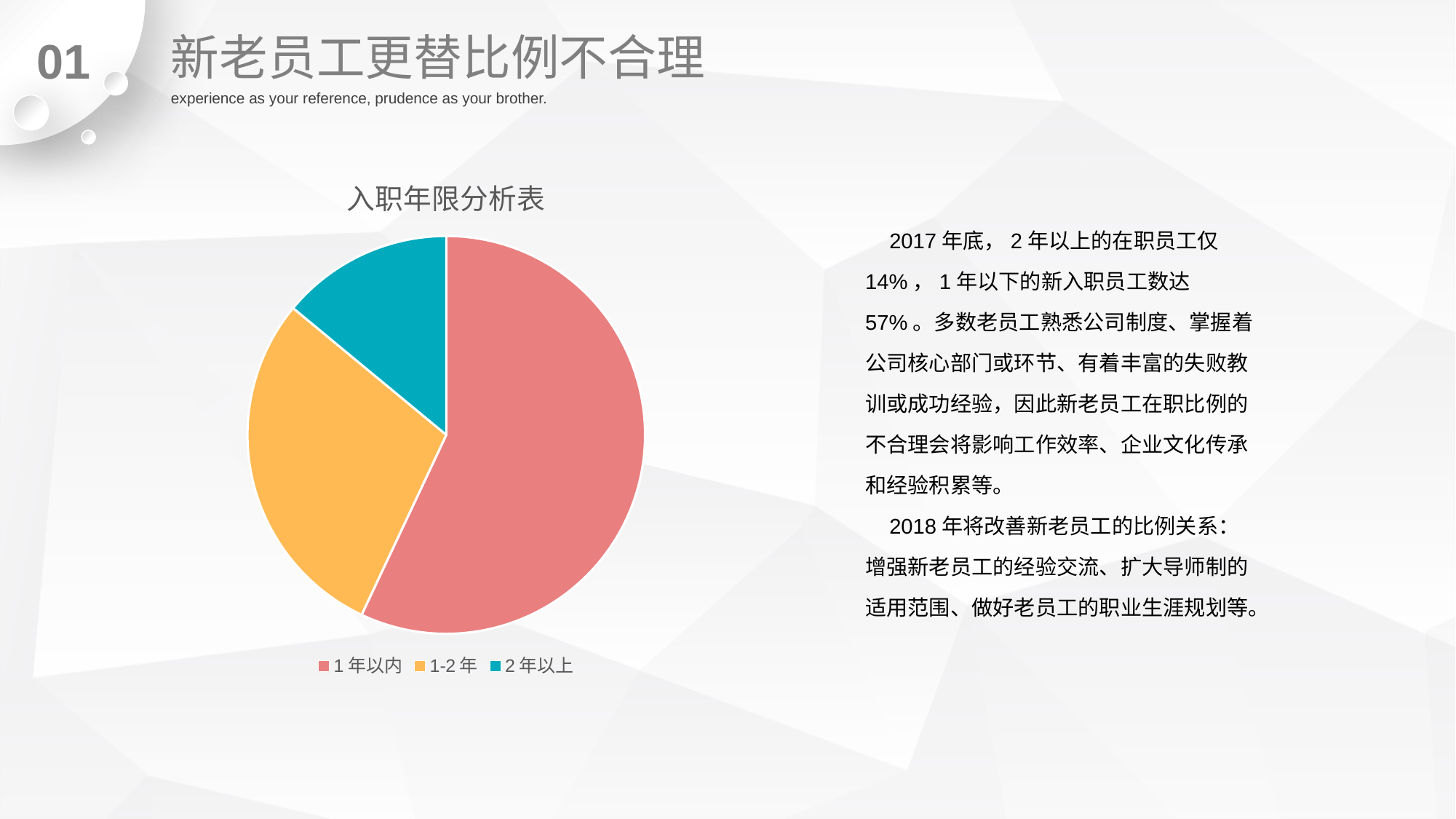

新老员工更替比例不合理
01

experience as your reference, prudence as your brother.

### Chart: 入职年限分析表

| Category | 全体员工学历情况 |
|---|---|
| 1年以内 | 0.57 |
| 1-2年 | 0.29 |
| 2年以上 | 0.14 |
    2017年底，2年以上的在职员工仅14%，1年以下的新入职员工数达57%。多数老员工熟悉公司制度、掌握着公司核心部门或环节、有着丰富的失败教训或成功经验，因此新老员工在职比例的不合理会将影响工作效率、企业文化传承和经验积累等。
    2018年将改善新老员工的比例关系：增强新老员工的经验交流、扩大导师制的适用范围、做好老员工的职业生涯规划等。